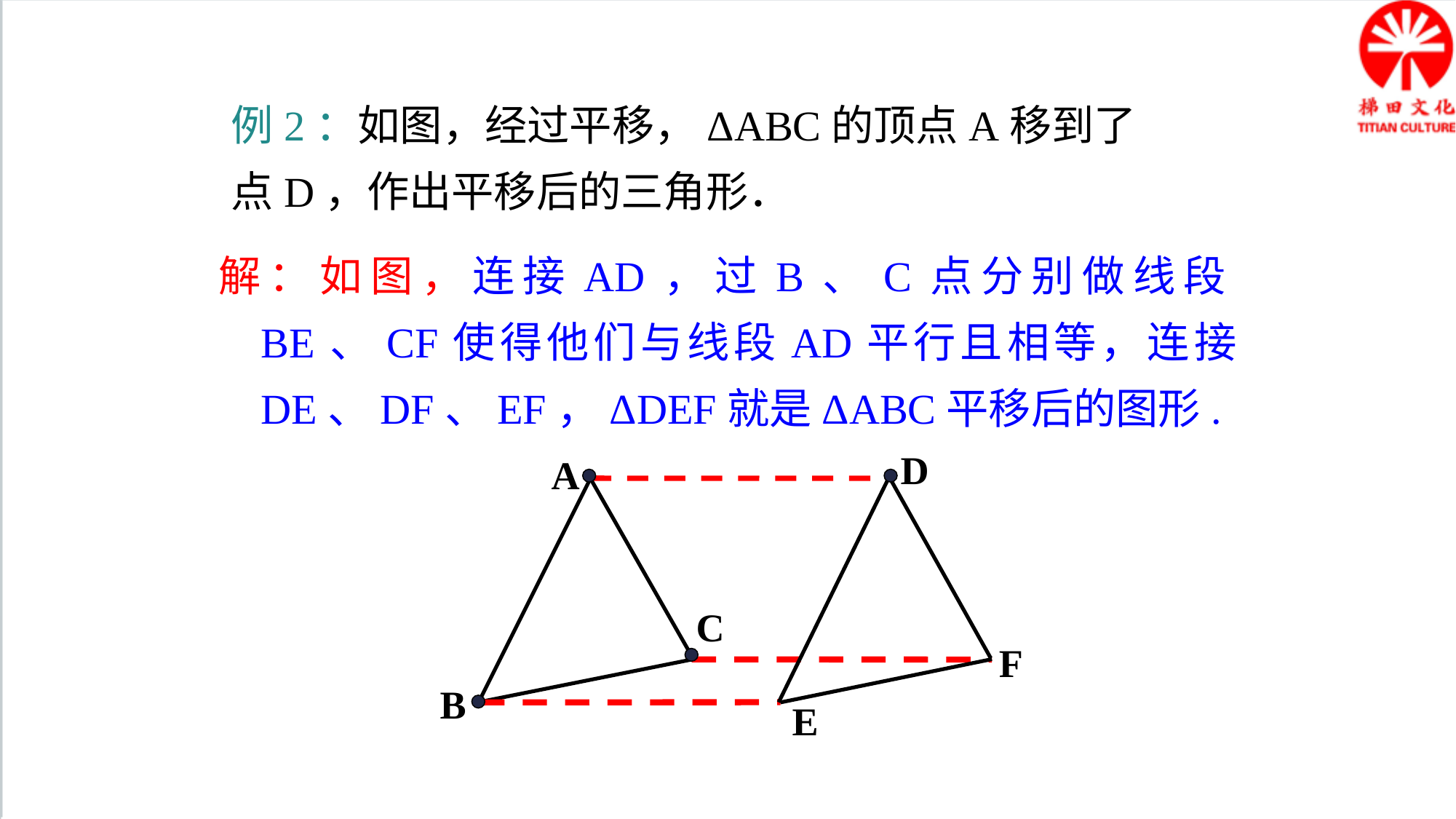

例2：如图，经过平移，ΔABC的顶点A移到了点D，作出平移后的三角形．
解：如图，连接AD，过B、C点分别做线段BE、CF使得他们与线段AD平行且相等，连接 DE、DF、EF，ΔDEF就是ΔABC平移后的图形.
D
A

C
F

B
E